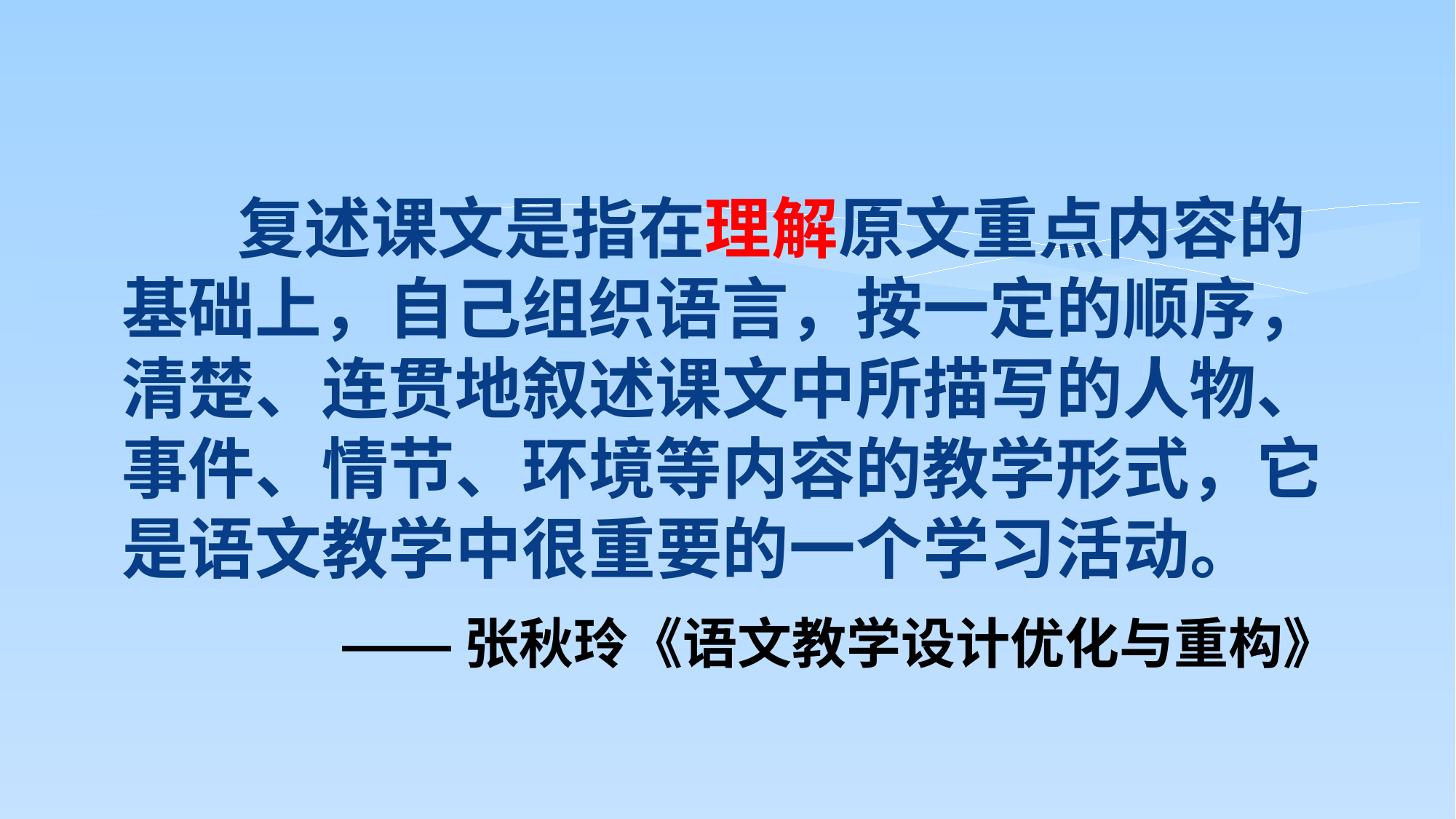

复述课文是指在理解原文重点内容的基础上，自己组织语言，按一定的顺序，清楚、连贯地叙述课文中所描写的人物、事件、情节、环境等内容的教学形式，它是语文教学中很重要的一个学习活动。

——张秋玲《语文教学设计优化与重构》